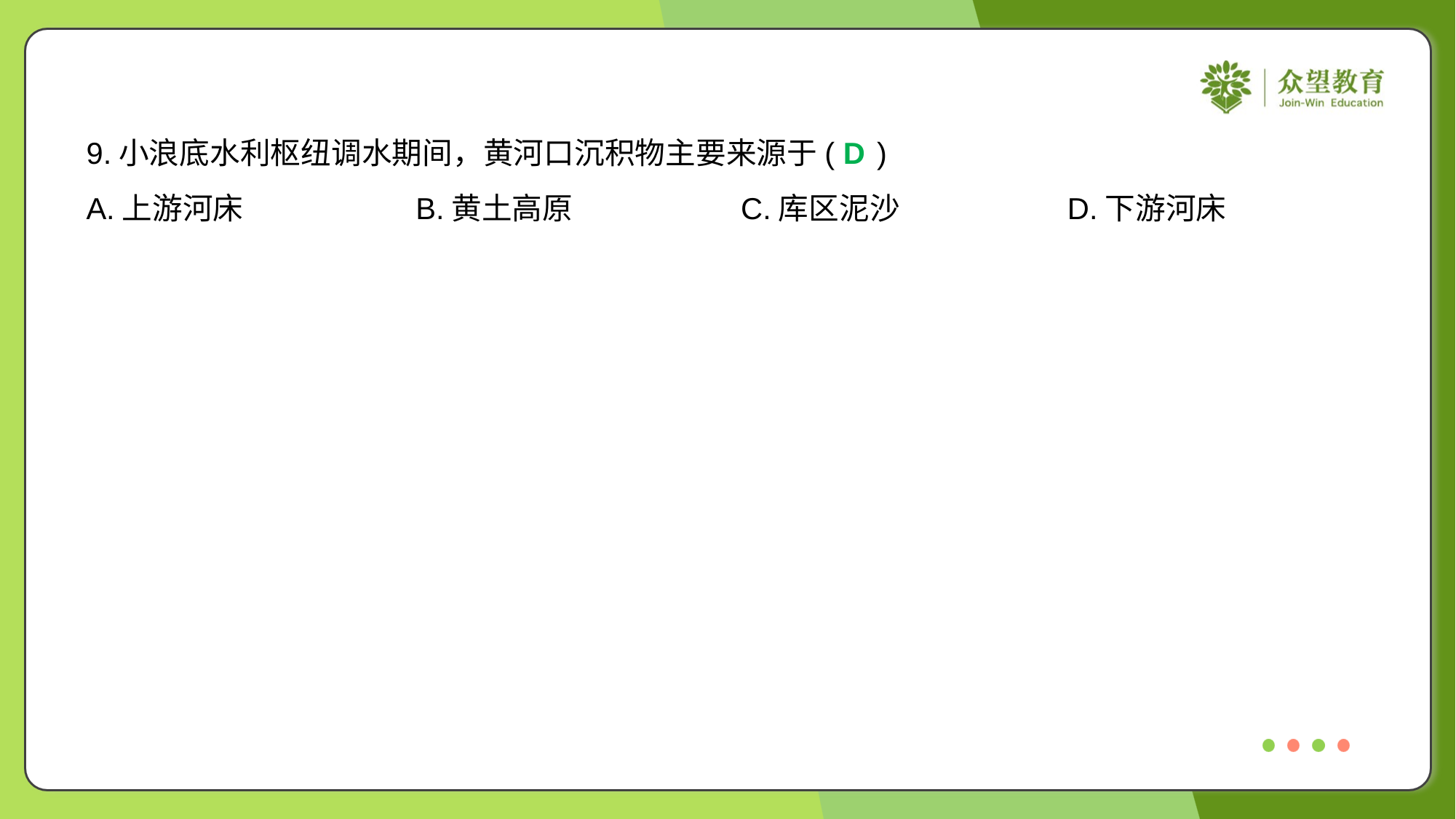

9.小浪底水利枢纽调水期间，黄河口沉积物主要来源于(     )
D
A.上游河床	B.黄土高原	C.库区泥沙	D.下游河床